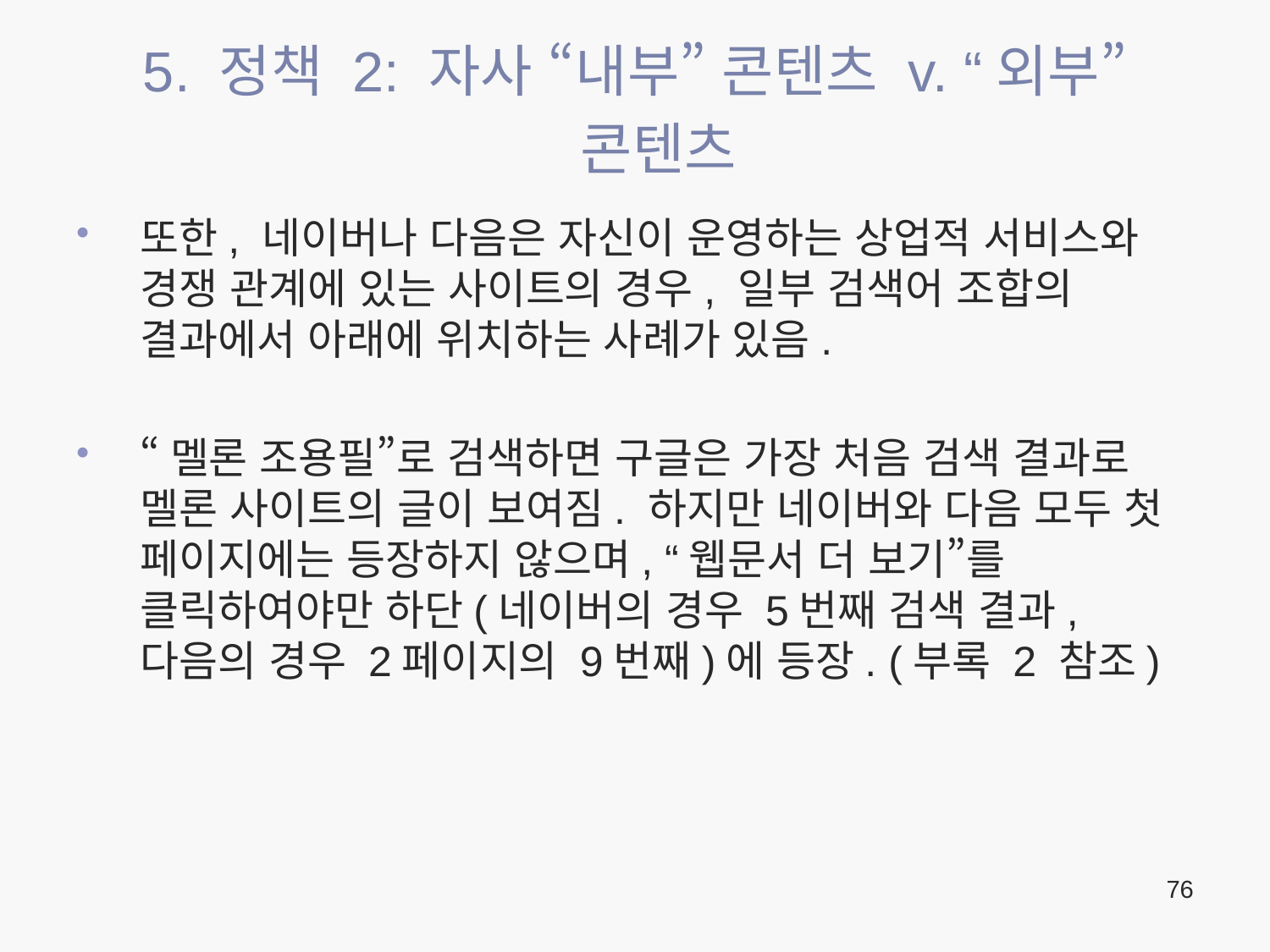

# 5. 정책 2: 자사 “내부” 콘텐츠 v. “외부” 콘텐츠
또한, 네이버나 다음은 자신이 운영하는 상업적 서비스와 경쟁 관계에 있는 사이트의 경우, 일부 검색어 조합의 결과에서 아래에 위치하는 사례가 있음.

“멜론 조용필”로 검색하면 구글은 가장 처음 검색 결과로 멜론 사이트의 글이 보여짐. 하지만 네이버와 다음 모두 첫 페이지에는 등장하지 않으며, “웹문서 더 보기”를 클릭하여야만 하단(네이버의 경우 5번째 검색 결과, 다음의 경우 2페이지의 9번째)에 등장. (부록 2 참조)

76